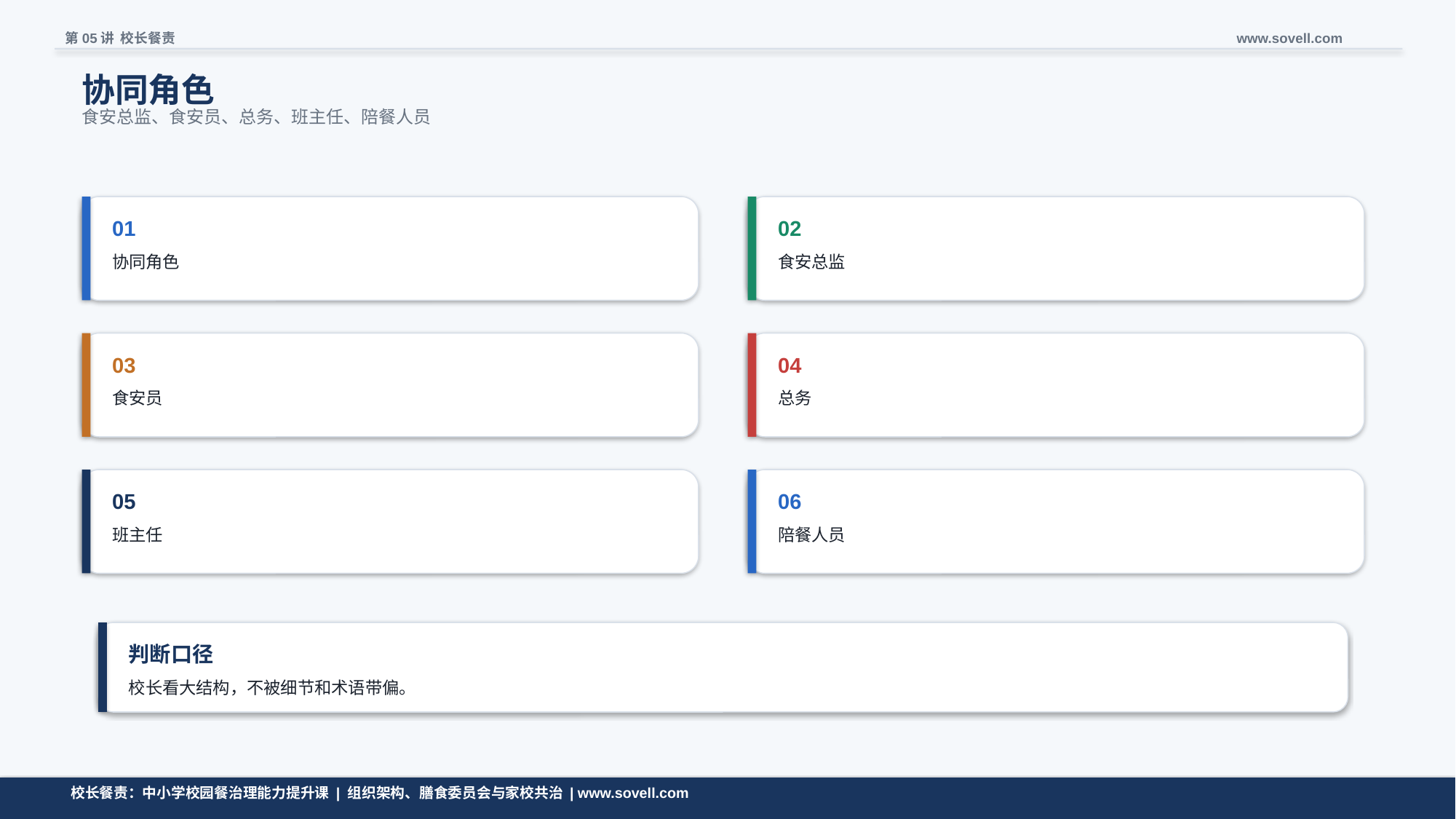

第05讲  校长餐责
www.sovell.com

协同角色
食安总监、食安员、总务、班主任、陪餐人员

01
02
协同角色
食安总监

03
04
食安员
总务

05
06
班主任
陪餐人员

判断口径
校长看大结构，不被细节和术语带偏。

清单不是越长越好，而是要帮助校长快速判断。
校长餐责：中小学校园餐治理能力提升课 | 组织架构、膳食委员会与家校共治 | www.sovell.com